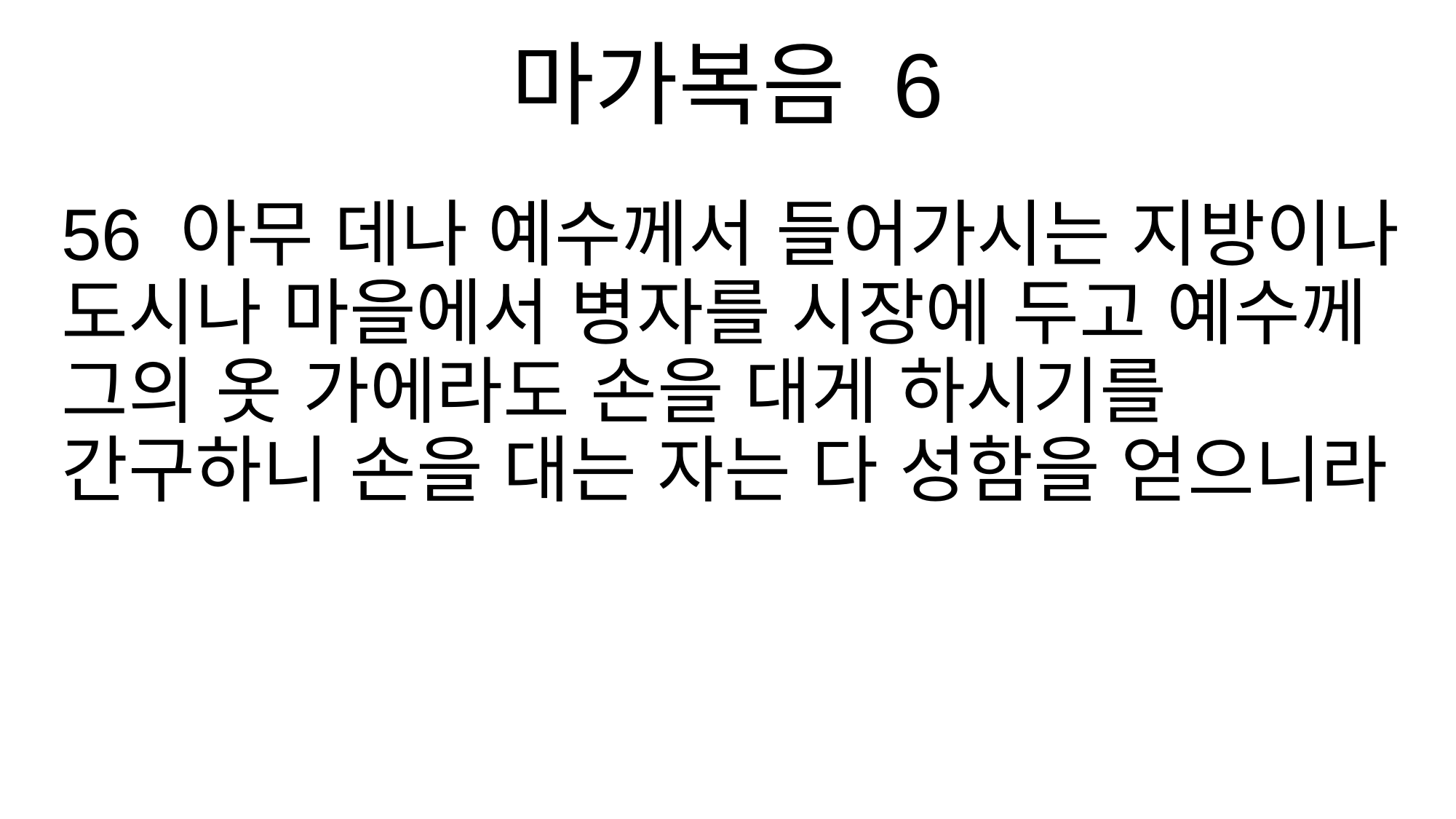

마가복음 6
56 아무 데나 예수께서 들어가시는 지방이나 도시나 마을에서 병자를 시장에 두고 예수께 그의 옷 가에라도 손을 대게 하시기를 간구하니 손을 대는 자는 다 성함을 얻으니라